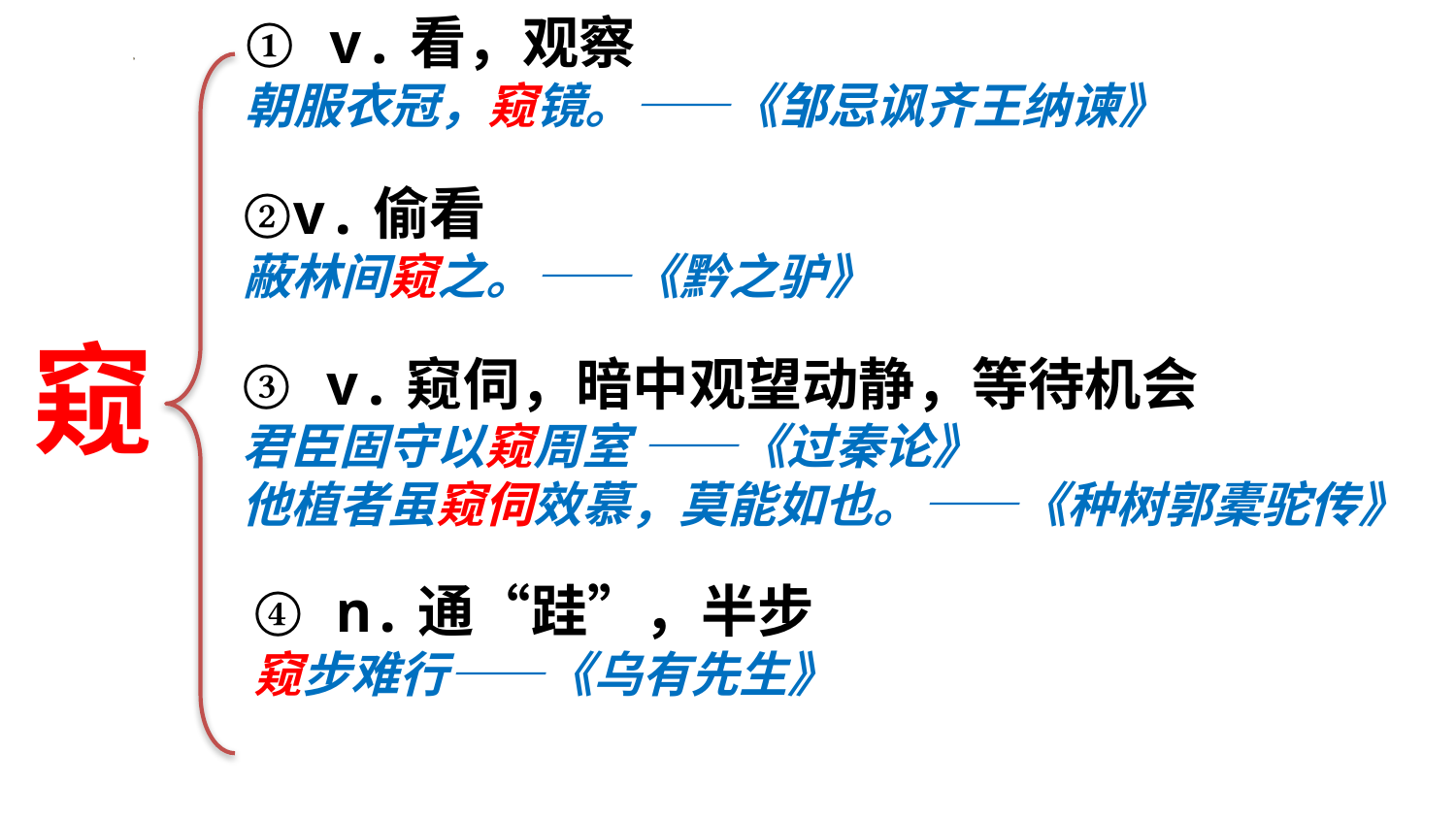

① v.看，观察
朝服衣冠，窥镜。——《邹忌讽齐王纳谏》

②v.偷看
蔽林间窥之。——《黔之驴》
窥
③ v.窥伺，暗中观望动静，等待机会
君臣固守以窥周室 ——《过秦论》
他植者虽窥伺效慕，莫能如也。——《种树郭橐驼传》
④ n.通“跬”，半步
窥步难行——《乌有先生》